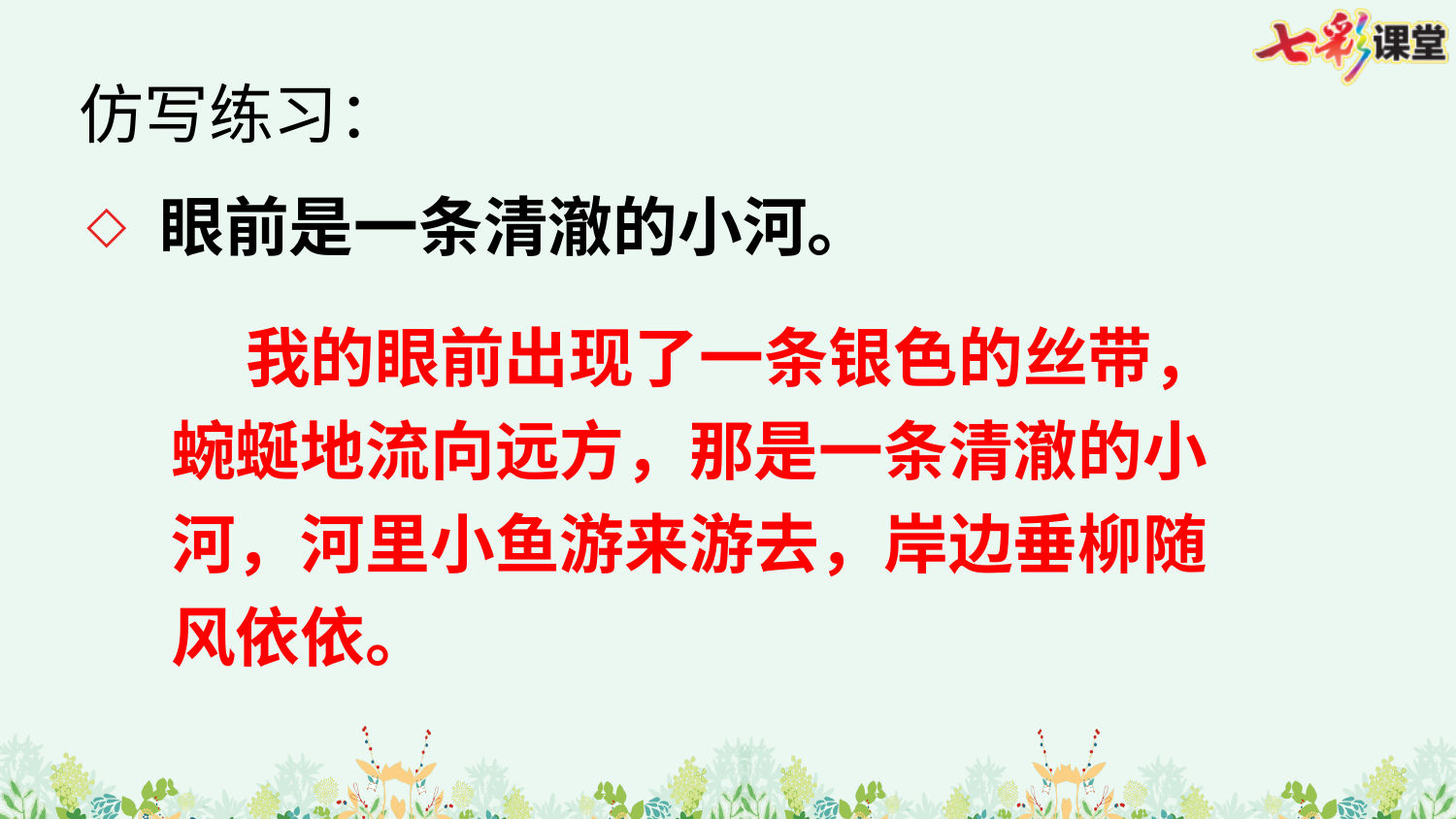

仿写练习：
眼前是一条清澈的小河。
    我的眼前出现了一条银色的丝带，蜿蜒地流向远方，那是一条清澈的小河，河里小鱼游来游去，岸边垂柳随风依依。